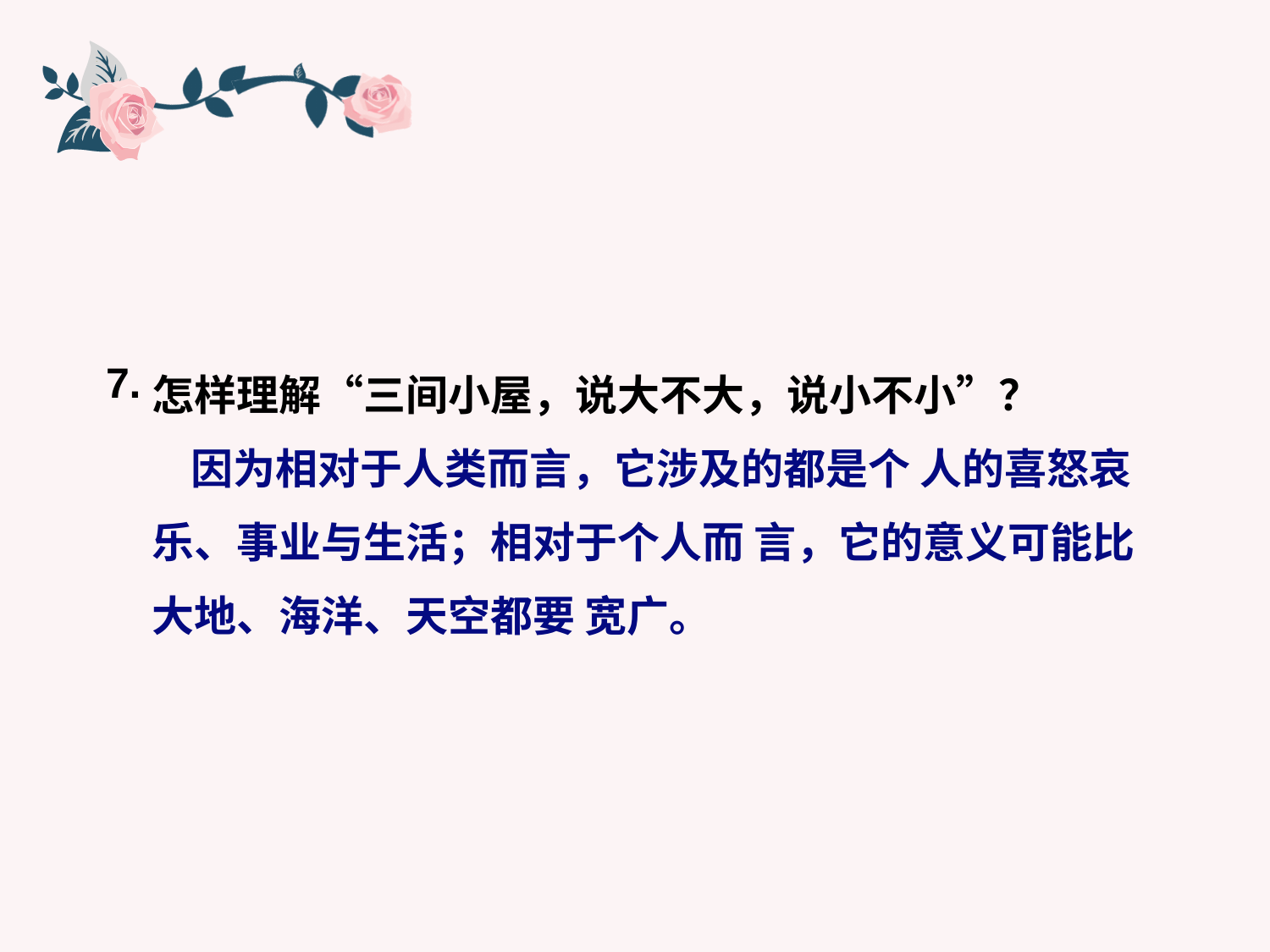

怎样理解“三间小屋，说大不大，说小不小”？
   因为相对于人类而言，它涉及的都是个 人的喜怒哀乐、事业与生活；相对于个人而 言，它的意义可能比大地、海洋、天空都要 宽广。
7.